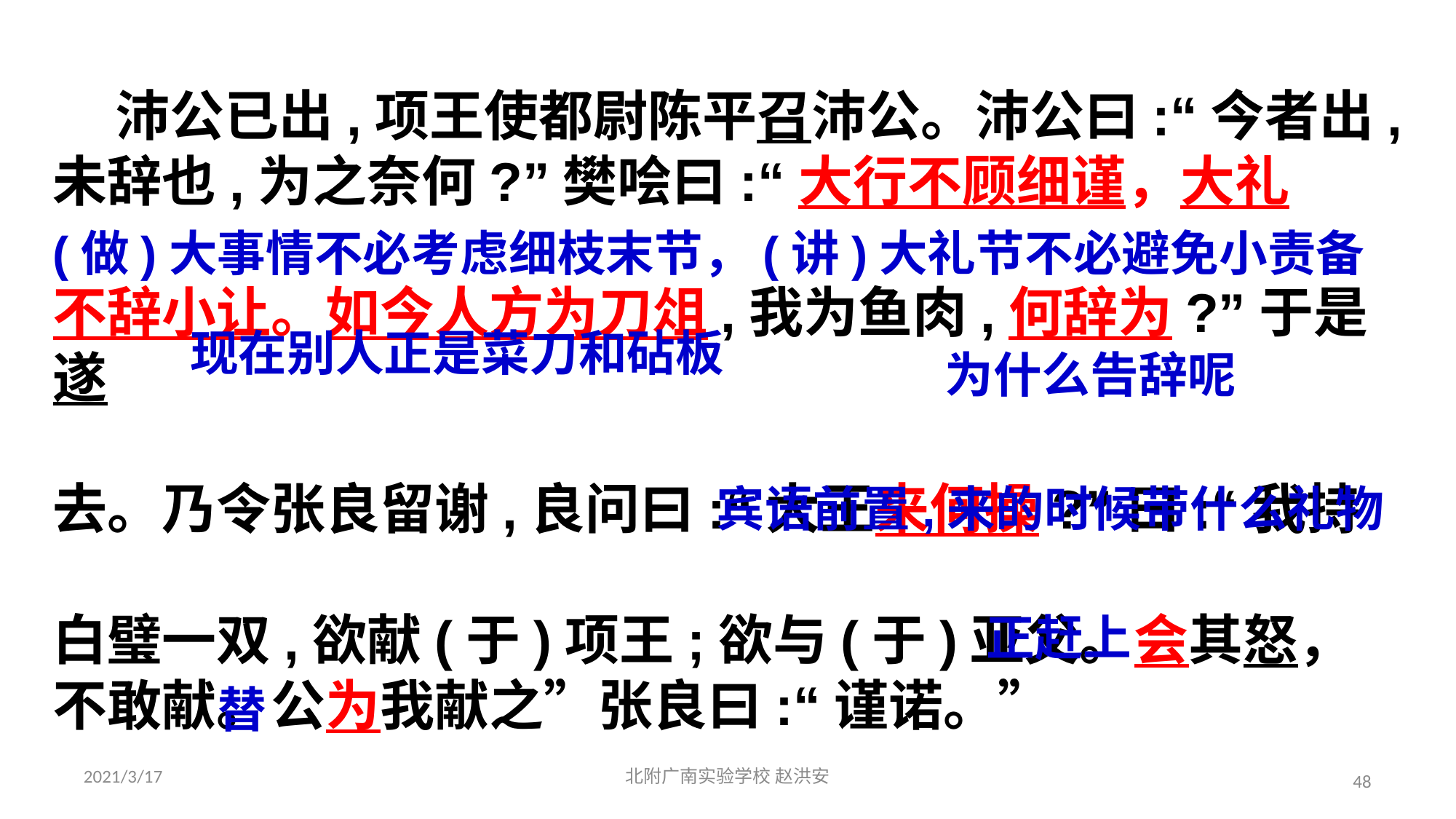

沛公已出,项王使都尉陈平召沛公。沛公曰:“今者出,未辞也,为之奈何?”樊哙曰:“大行不顾细谨，大礼

不辞小让。如今人方为刀俎,我为鱼肉,何辞为?”于是遂

去。乃令张良留谢,良问曰:“大王来何操?”曰:“我持

白璧一双,欲献(于)项王;欲与(于)亚父。会其怒，不敢献。公为我献之”张良曰:“谨诺。”
(做)大事情不必考虑细枝末节，(讲)大礼节不必避免小责备
为什么告辞呢
现在别人正是菜刀和砧板
宾语前置,来的时候带什么礼物
正赶上
替
2021/3/17
北附广南实验学校 赵洪安
48